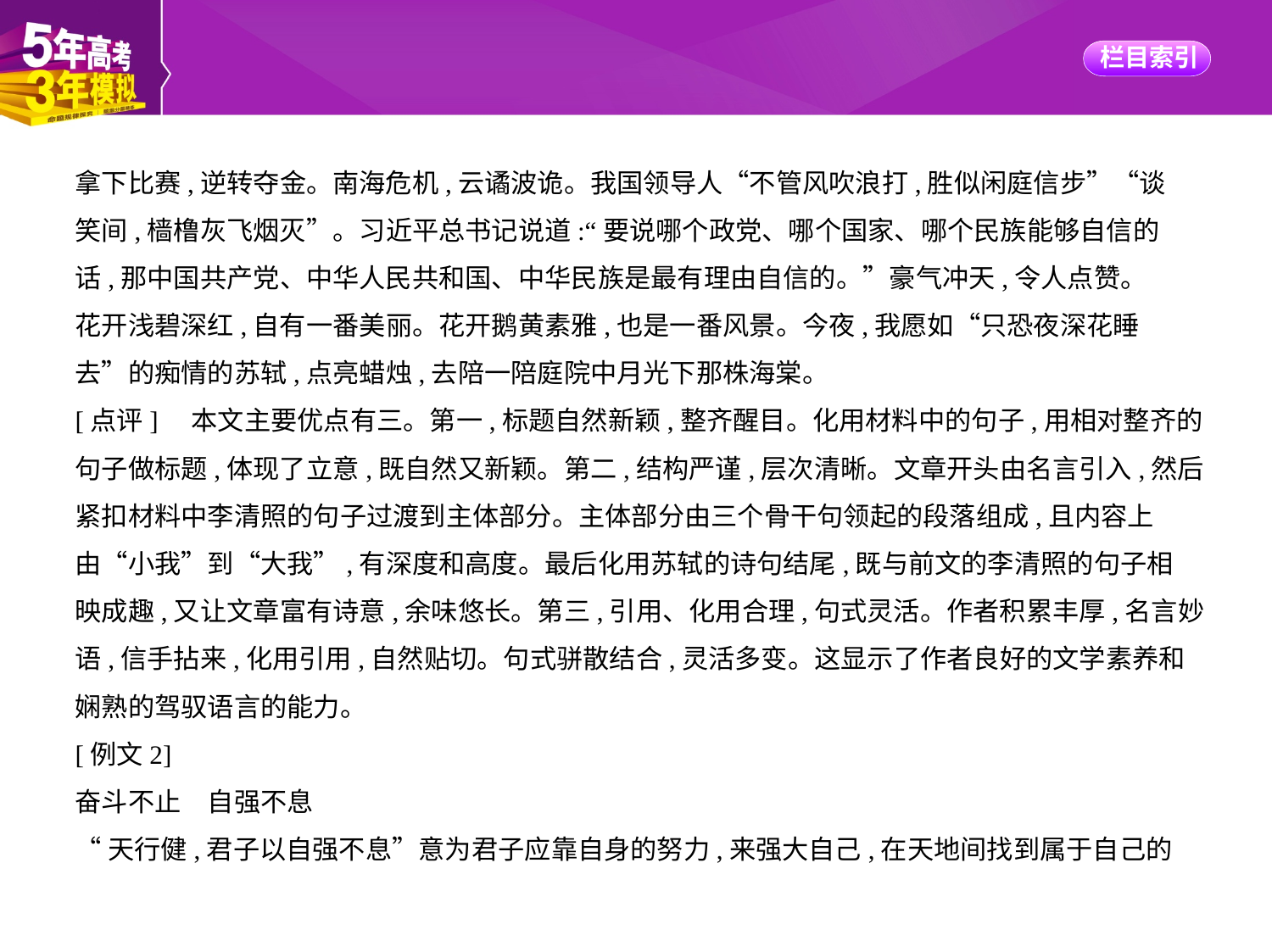

拿下比赛,逆转夺金。南海危机,云谲波诡。我国领导人“不管风吹浪打,胜似闲庭信步”“谈
笑间,樯橹灰飞烟灭”。习近平总书记说道:“要说哪个政党、哪个国家、哪个民族能够自信的
话,那中国共产党、中华人民共和国、中华民族是最有理由自信的。”豪气冲天,令人点赞。
花开浅碧深红,自有一番美丽。花开鹅黄素雅,也是一番风景。今夜,我愿如“只恐夜深花睡
去”的痴情的苏轼,点亮蜡烛,去陪一陪庭院中月光下那株海棠。
[点评]　本文主要优点有三。第一,标题自然新颖,整齐醒目。化用材料中的句子,用相对整齐的
句子做标题,体现了立意,既自然又新颖。第二,结构严谨,层次清晰。文章开头由名言引入,然后
紧扣材料中李清照的句子过渡到主体部分。主体部分由三个骨干句领起的段落组成,且内容上
由“小我”到“大我”,有深度和高度。最后化用苏轼的诗句结尾,既与前文的李清照的句子相
映成趣,又让文章富有诗意,余味悠长。第三,引用、化用合理,句式灵活。作者积累丰厚,名言妙
语,信手拈来,化用引用,自然贴切。句式骈散结合,灵活多变。这显示了作者良好的文学素养和
娴熟的驾驭语言的能力。
[例文2]
奋斗不止　自强不息
“天行健,君子以自强不息”意为君子应靠自身的努力,来强大自己,在天地间找到属于自己的